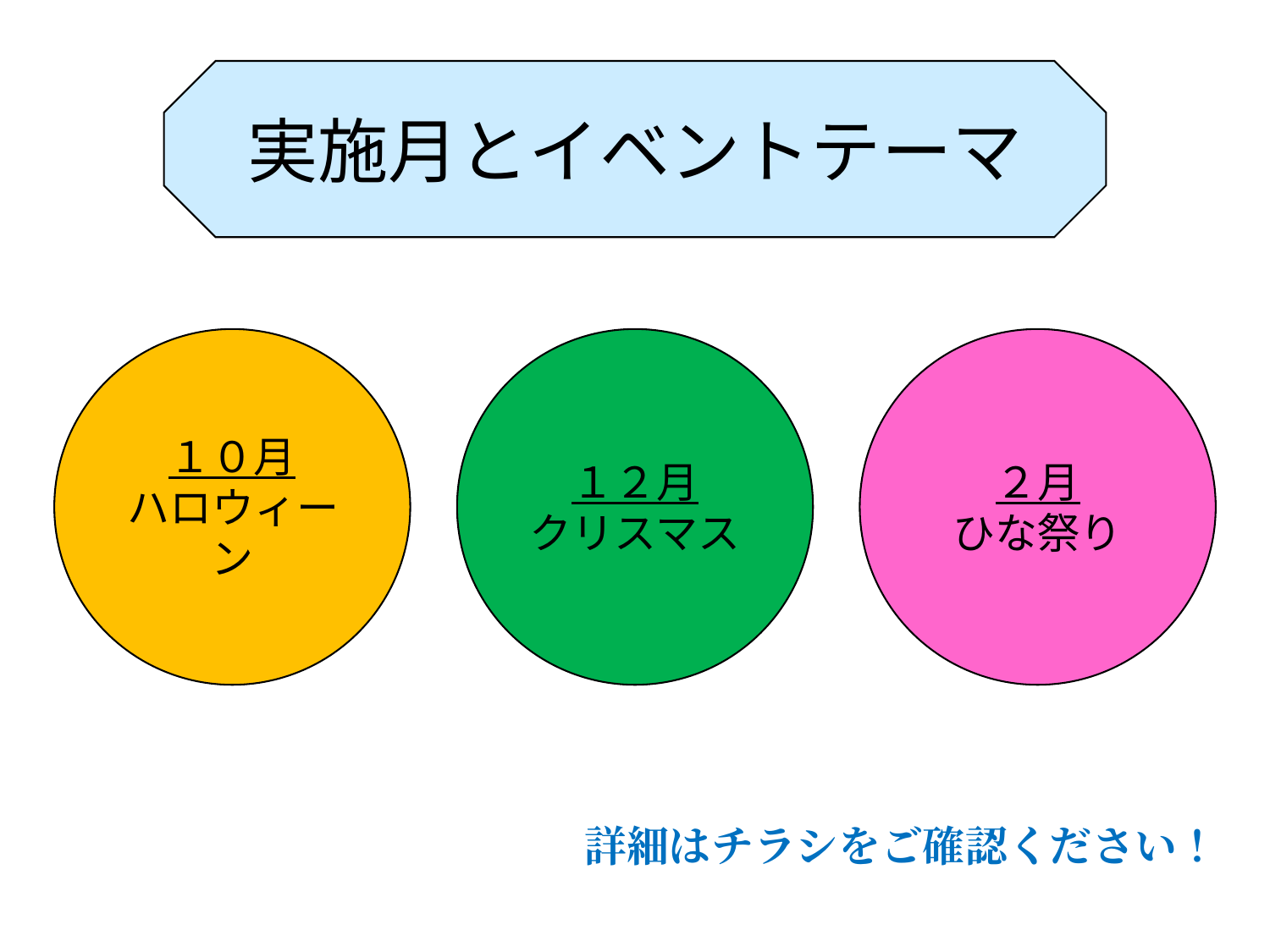

実施月とイベントテーマ
１０月
ハロウィーン
１２月
クリスマス
２月
ひな祭り
詳細はチラシをご確認ください！